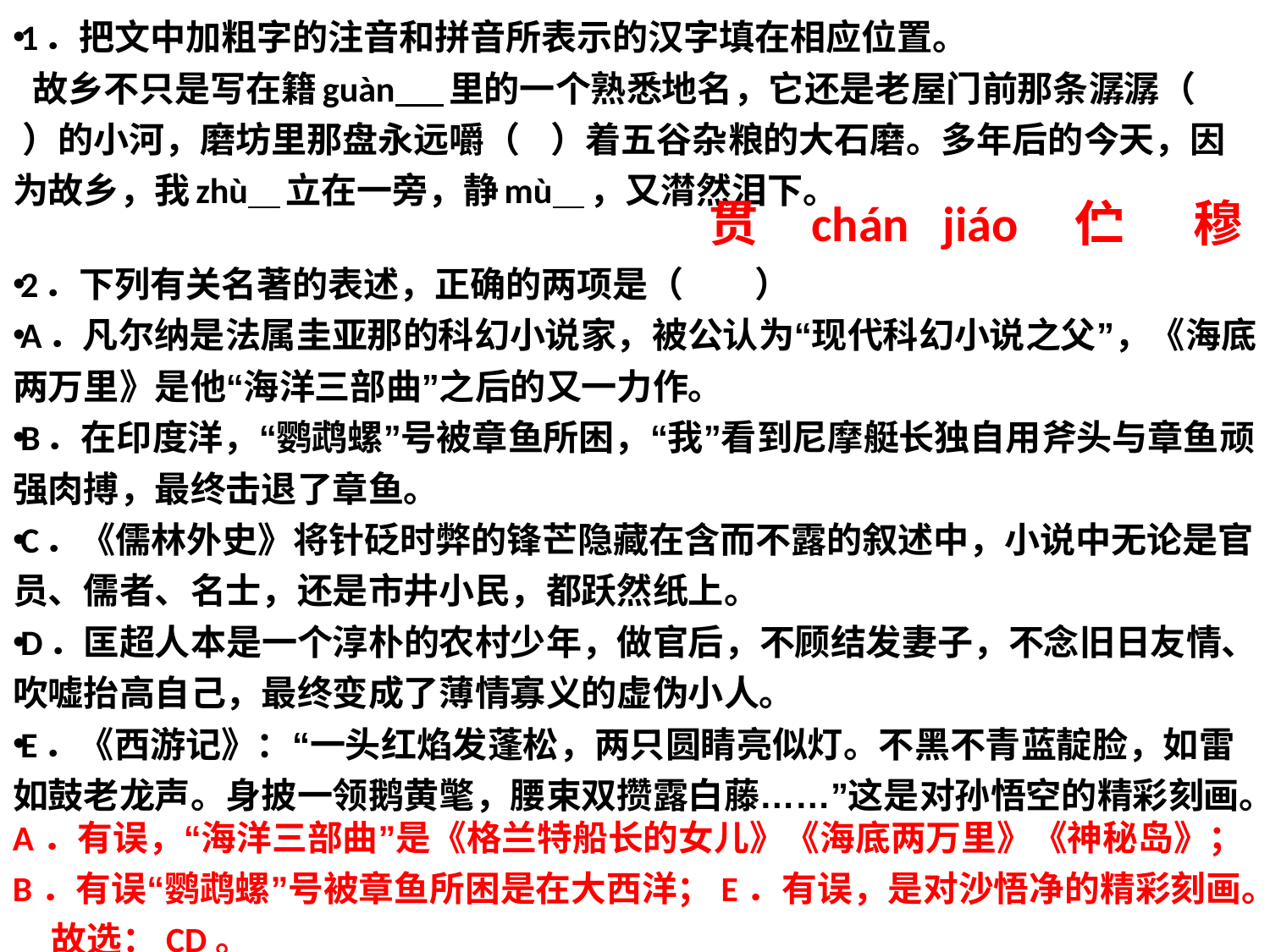

1．把文中加粗字的注音和拼音所表示的汉字填在相应位置。
  故乡不只是写在籍guàn      里的一个熟悉地名，它还是老屋门前那条潺潺（   ）的小河，磨坊里那盘永远嚼（   ）着五谷杂粮的大石磨。多年后的今天，因为故乡，我zhù    立在一旁，静mù    ，又潸然泪下。
2．下列有关名著的表述，正确的两项是（　　）
A．凡尔纳是法属圭亚那的科幻小说家，被公认为“现代科幻小说之父”，《海底两万里》是他“海洋三部曲”之后的又一力作。
B．在印度洋，“鹦鹉螺”号被章鱼所困，“我”看到尼摩艇长独自用斧头与章鱼顽强肉搏，最终击退了章鱼。
C．《儒林外史》将针砭时弊的锋芒隐藏在含而不露的叙述中，小说中无论是官员、儒者、名士，还是市井小民，都跃然纸上。
D．匡超人本是一个淳朴的农村少年，做官后，不顾结发妻子，不念旧日友情、吹嘘抬高自己，最终变成了薄情寡义的虚伪小人。
E．《西游记》：“一头红焰发蓬松，两只圆睛亮似灯。不黑不青蓝靛脸，如雷如鼓老龙声。身披一领鹅黄氅，腰束双攒露白藤……”这是对孙悟空的精彩刻画。

贯   chán   jiáo    伫     穆
A．有误，“海洋三部曲”是《格兰特船长的女儿》《海底两万里》《神秘岛》；B．有误“鹦鹉螺”号被章鱼所困是在大西洋；E．有误，是对沙悟净的精彩刻画。    故选：CD。
#